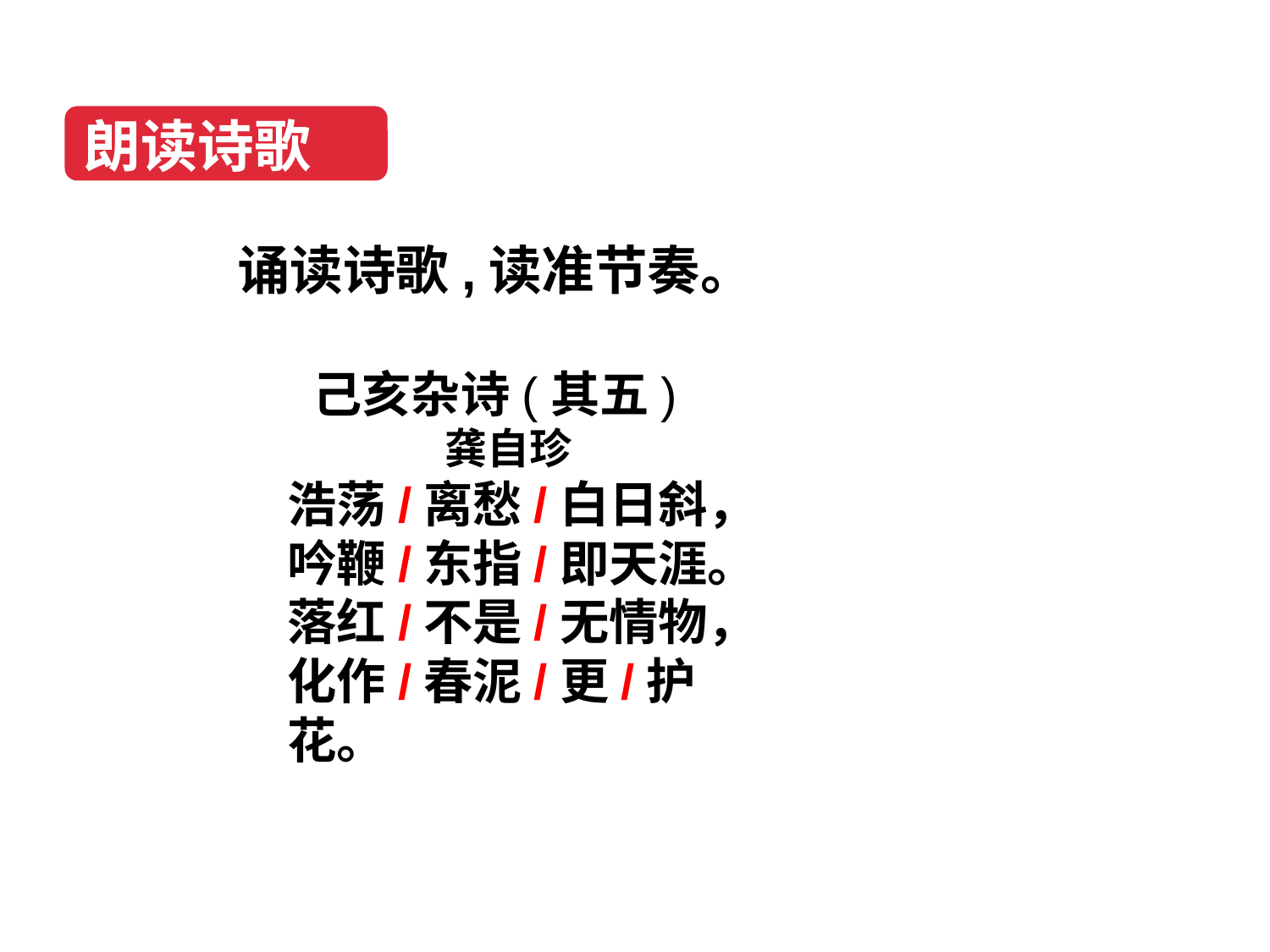

朗读诗歌

诵读诗歌,读准节奏。
己亥杂诗(其五)
龚自珍
浩荡/离愁/白日斜，
吟鞭/东指/即天涯。
落红/不是/无情物，
化作/春泥/更/护花。